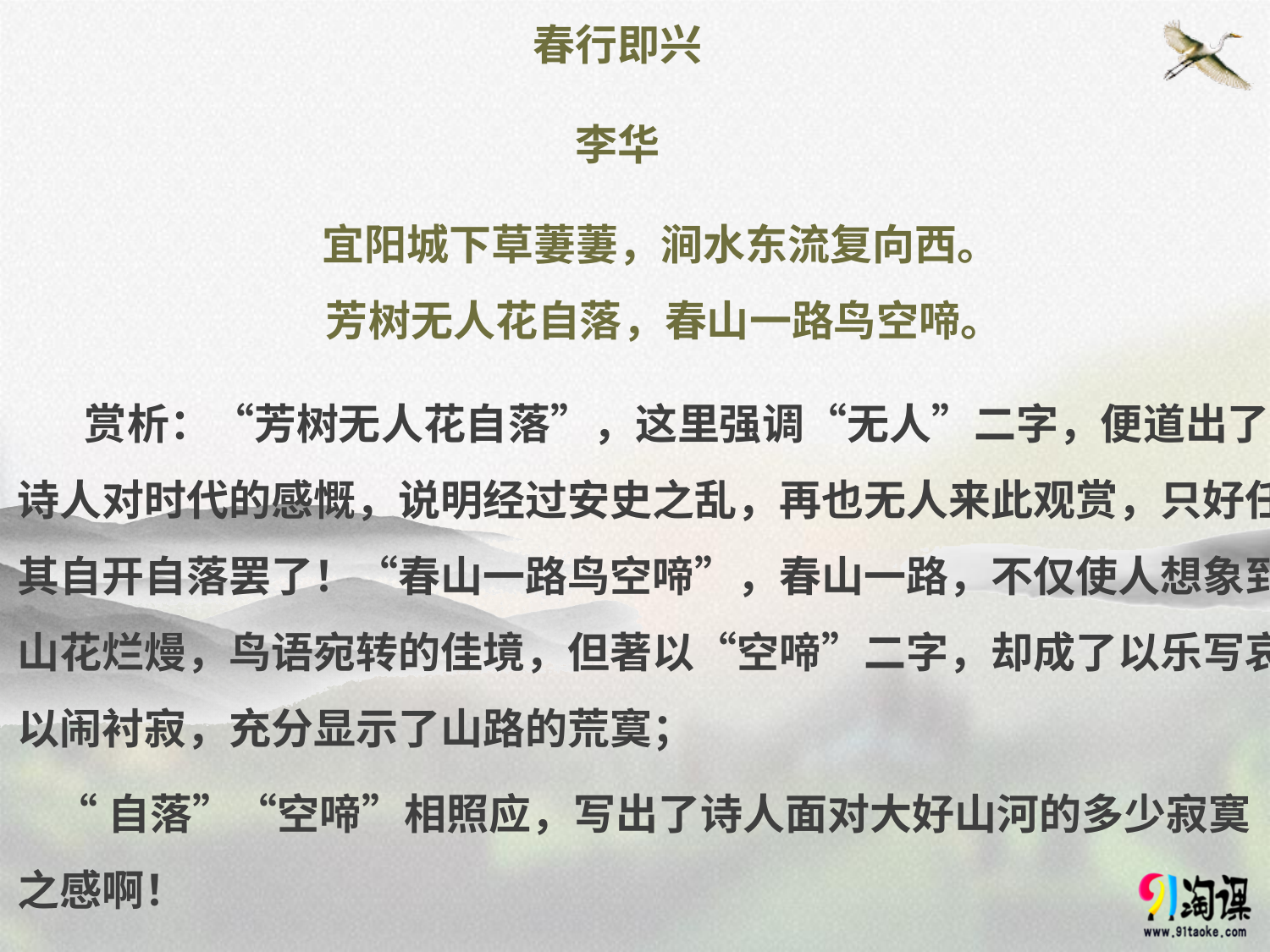

# 春行即兴
李华
        宜阳城下草萋萋，涧水东流复向西。
      芳树无人花自落，春山一路鸟空啼。

      赏析：“芳树无人花自落”，这里强调“无人”二字，便道出了诗人对时代的感慨，说明经过安史之乱，再也无人来此观赏，只好任其自开自落罢了！“春山一路鸟空啼”，春山一路，不仅使人想象到山花烂熳，鸟语宛转的佳境，但著以“空啼”二字，却成了以乐写哀，以闹衬寂，充分显示了山路的荒寞；
    “自落”“空啼”相照应，写出了诗人面对大好山河的多少寂寞之感啊！